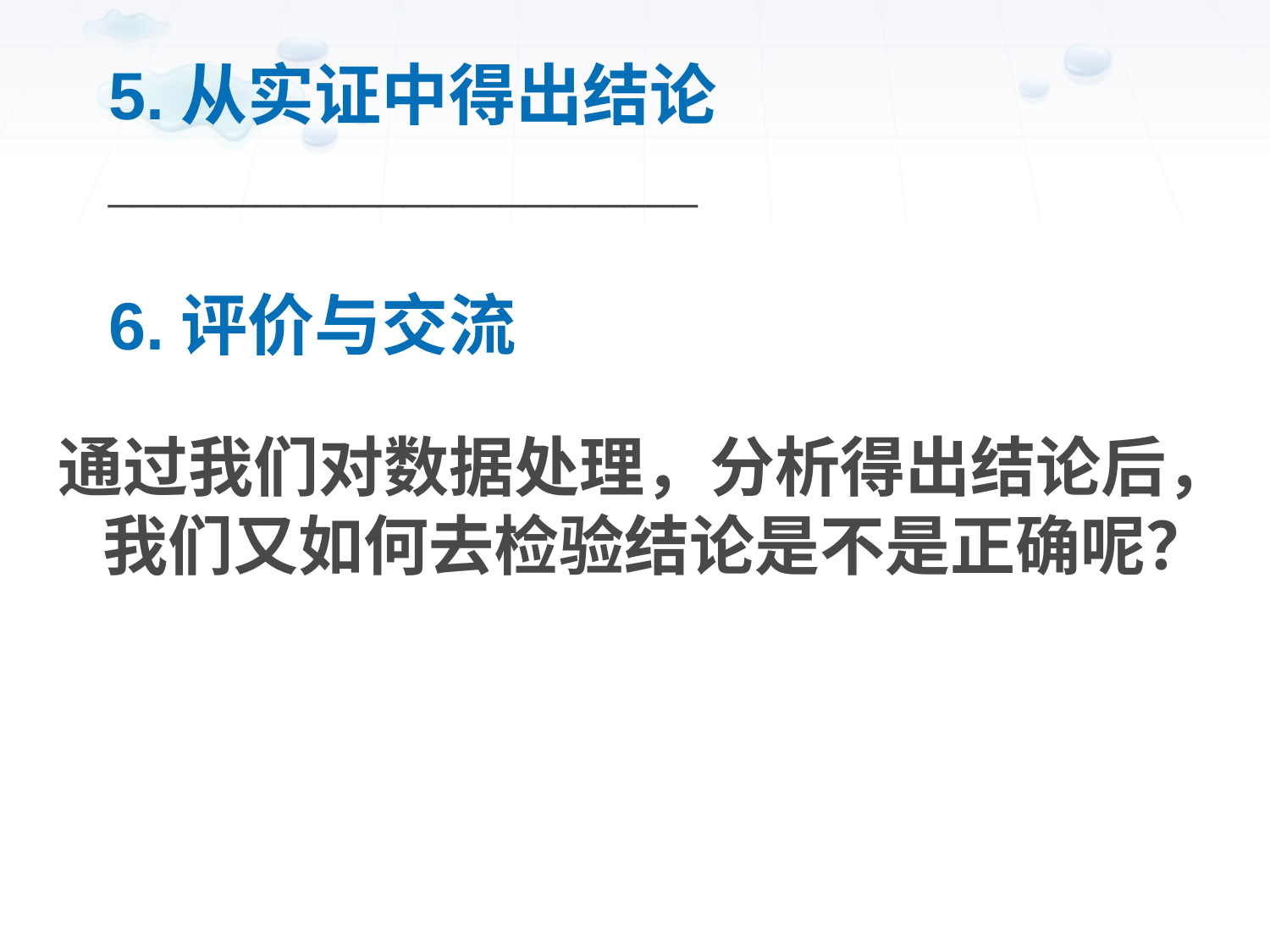

5.从实证中得出结论
________________________
6.评价与交流

通过我们对数据处理，分析得出结论后，   我们又如何去检验结论是不是正确呢？